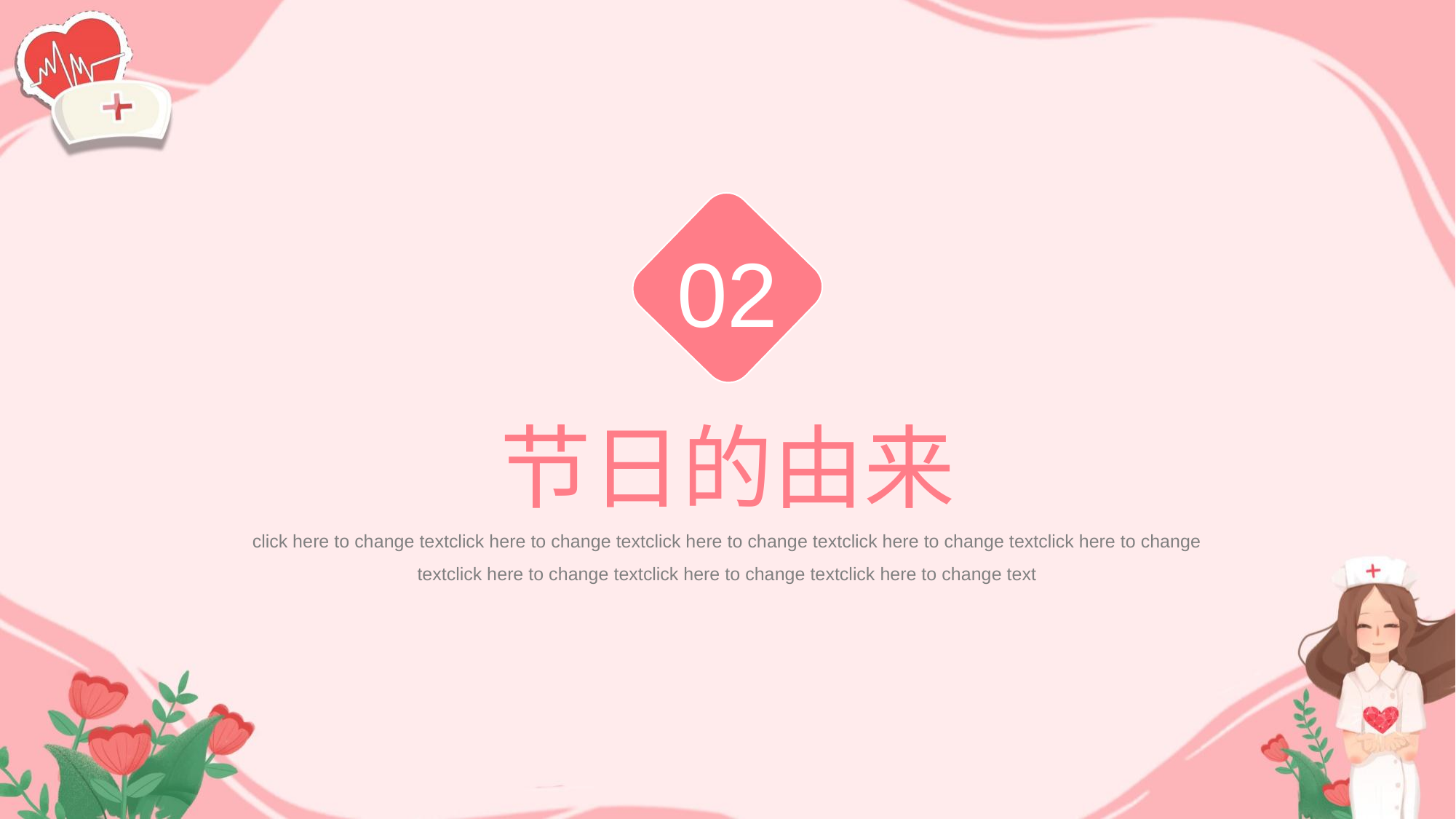

02
节日的由来
click here to change textclick here to change textclick here to change textclick here to change textclick here to change textclick here to change textclick here to change textclick here to change text